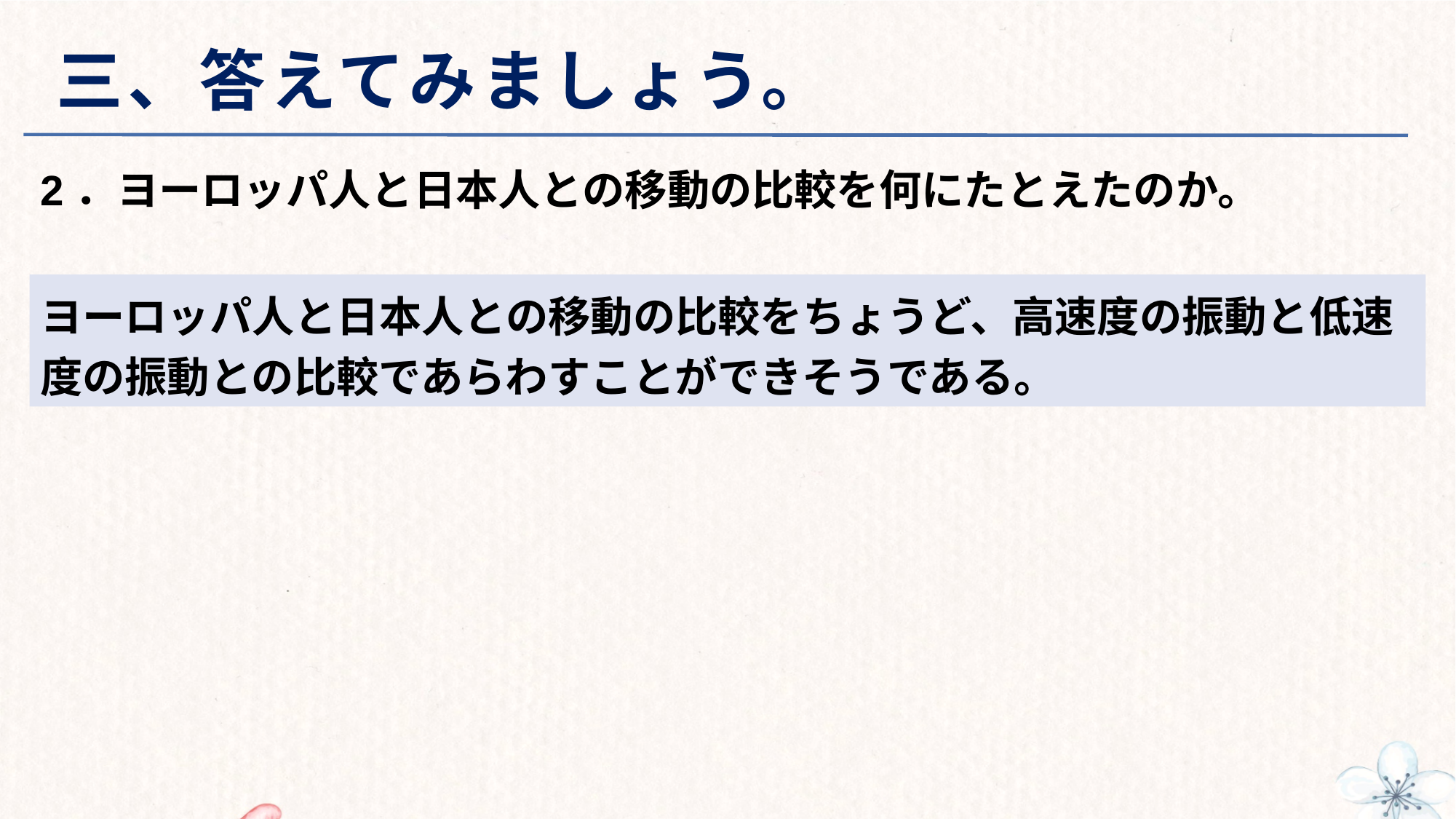

# 三、答えてみましょう。
2．ヨーロッパ人と日本人との移動の比較を何にたとえたのか。
ヨーロッパ人と日本人との移動の比較をちょうど、高速度の振動と低速度の振動との比較であらわすことができそうである。